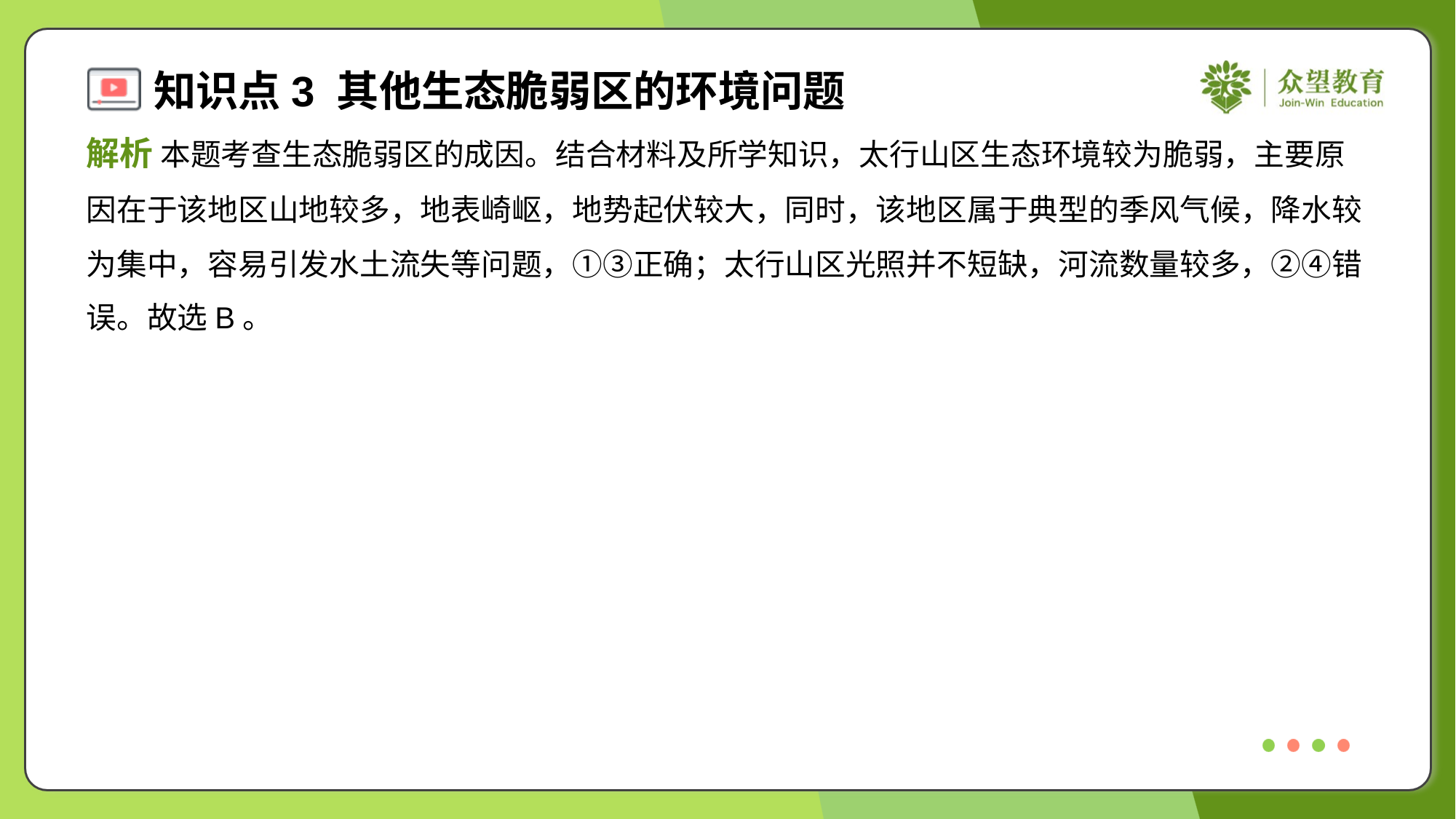

解析 本题考查生态脆弱区的成因。结合材料及所学知识，太行山区生态环境较为脆弱，主要原
因在于该地区山地较多，地表崎岖，地势起伏较大，同时，该地区属于典型的季风气候，降水较
为集中，容易引发水土流失等问题，①③正确；太行山区光照并不短缺，河流数量较多，②④错
误。故选B。